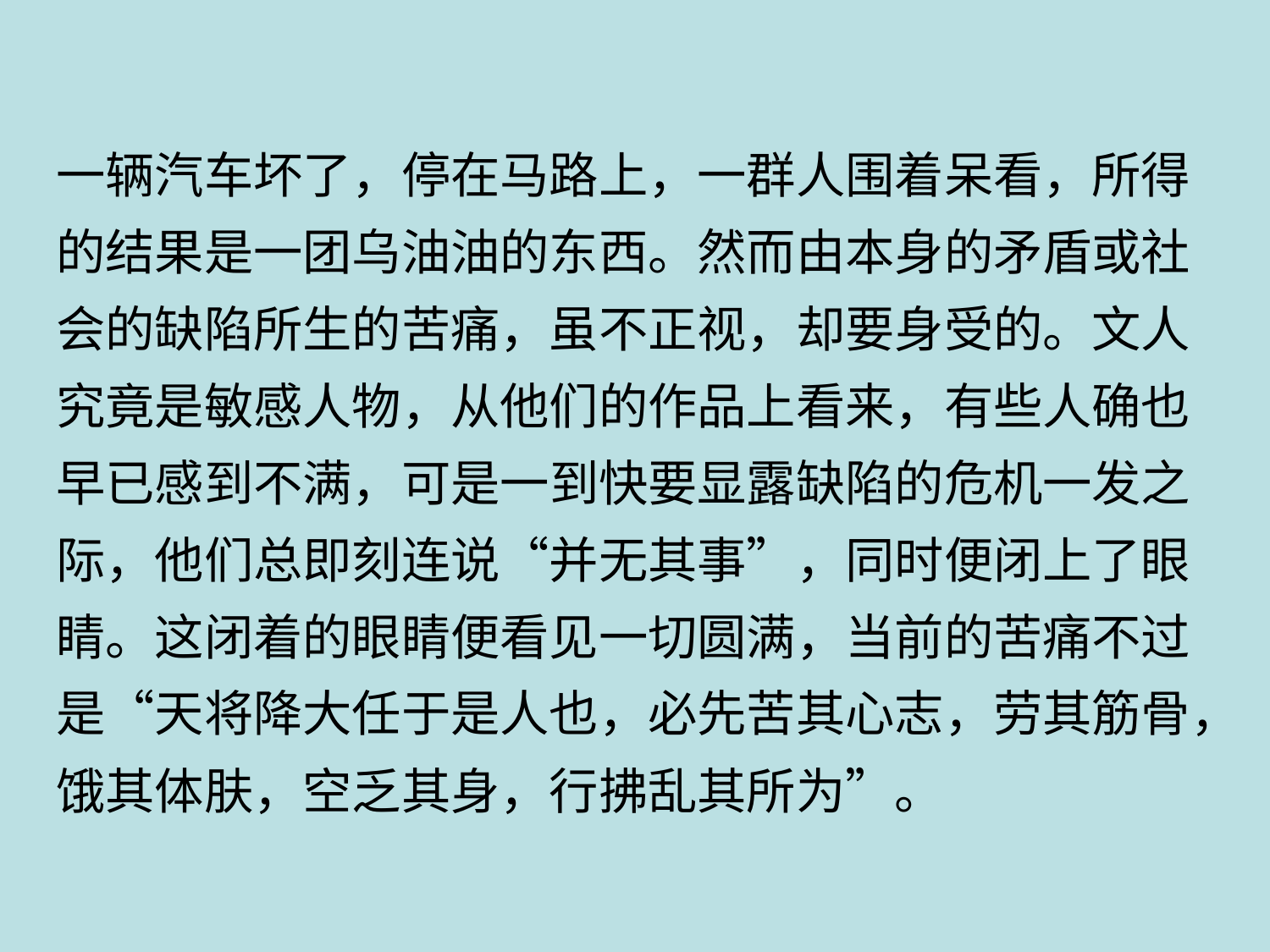

一辆汽车坏了，停在马路上，一群人围着呆看，所得的结果是一团乌油油的东西。然而由本身的矛盾或社会的缺陷所生的苦痛，虽不正视，却要身受的。文人究竟是敏感人物，从他们的作品上看来，有些人确也早已感到不满，可是一到快要显露缺陷的危机一发之际，他们总即刻连说“并无其事”，同时便闭上了眼睛。这闭着的眼睛便看见一切圆满，当前的苦痛不过是“天将降大任于是人也，必先苦其心志，劳其筋骨，饿其体肤，空乏其身，行拂乱其所为”。